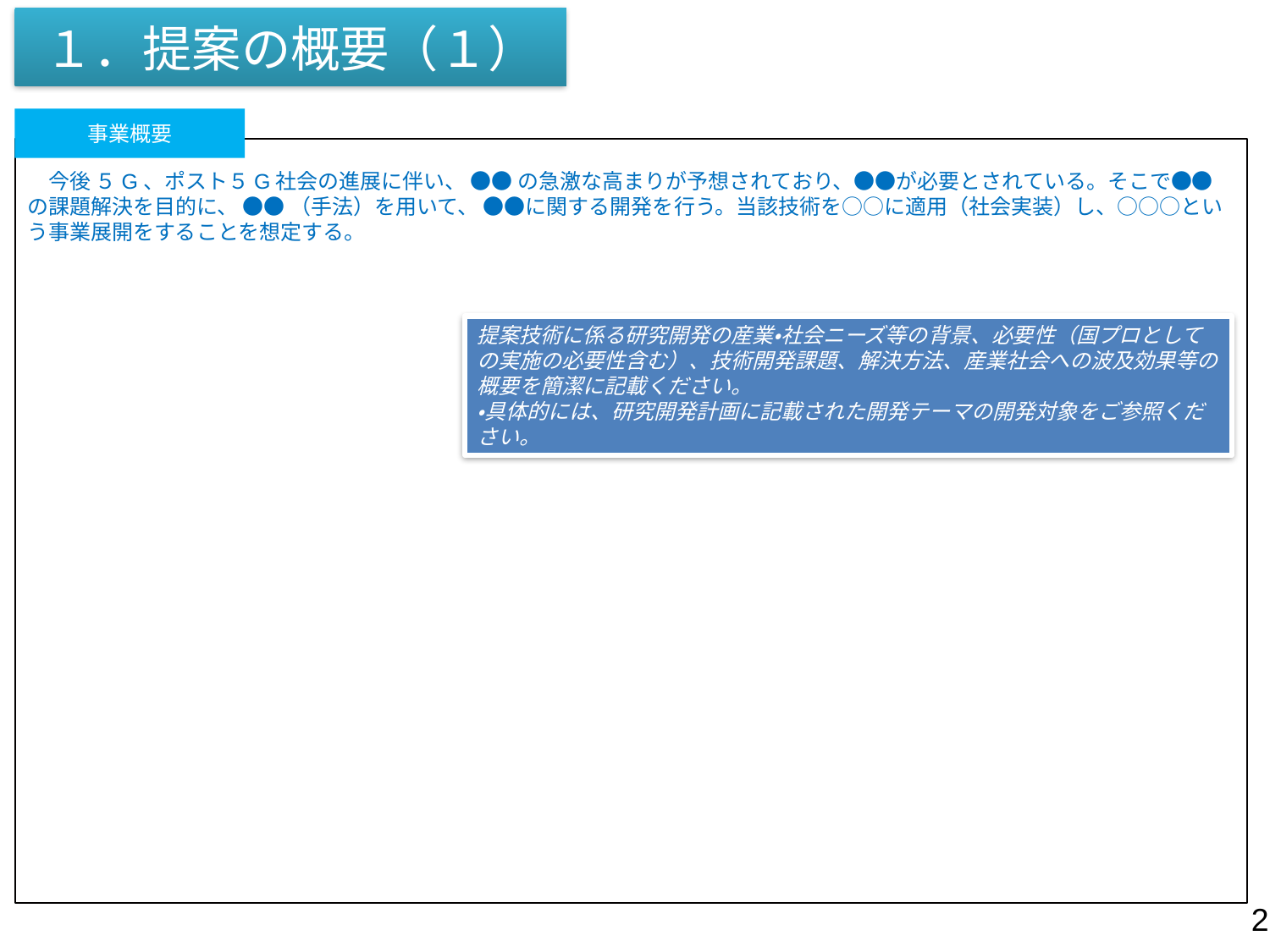

# １．提案の概要（１）
事業概要

　今後 ５G、ポスト５G社会の進展に伴い、 ●● の急激な高まりが予想されており、●●が必要とされている。そこで●●の課題解決を目的に、 ●● （手法）を用いて、 ●●に関する開発を行う。当該技術を○○に適用（社会実装）し、○○○という事業展開をすることを想定する。
提案技術に係る研究開発の産業・社会ニーズ等の背景、必要性（国プロとしての実施の必要性含む）、技術開発課題、解決方法、産業社会への波及効果等の概要を簡潔に記載ください。
・具体的には、研究開発計画に記載された開発テーマの開発対象をご参照ください。
2